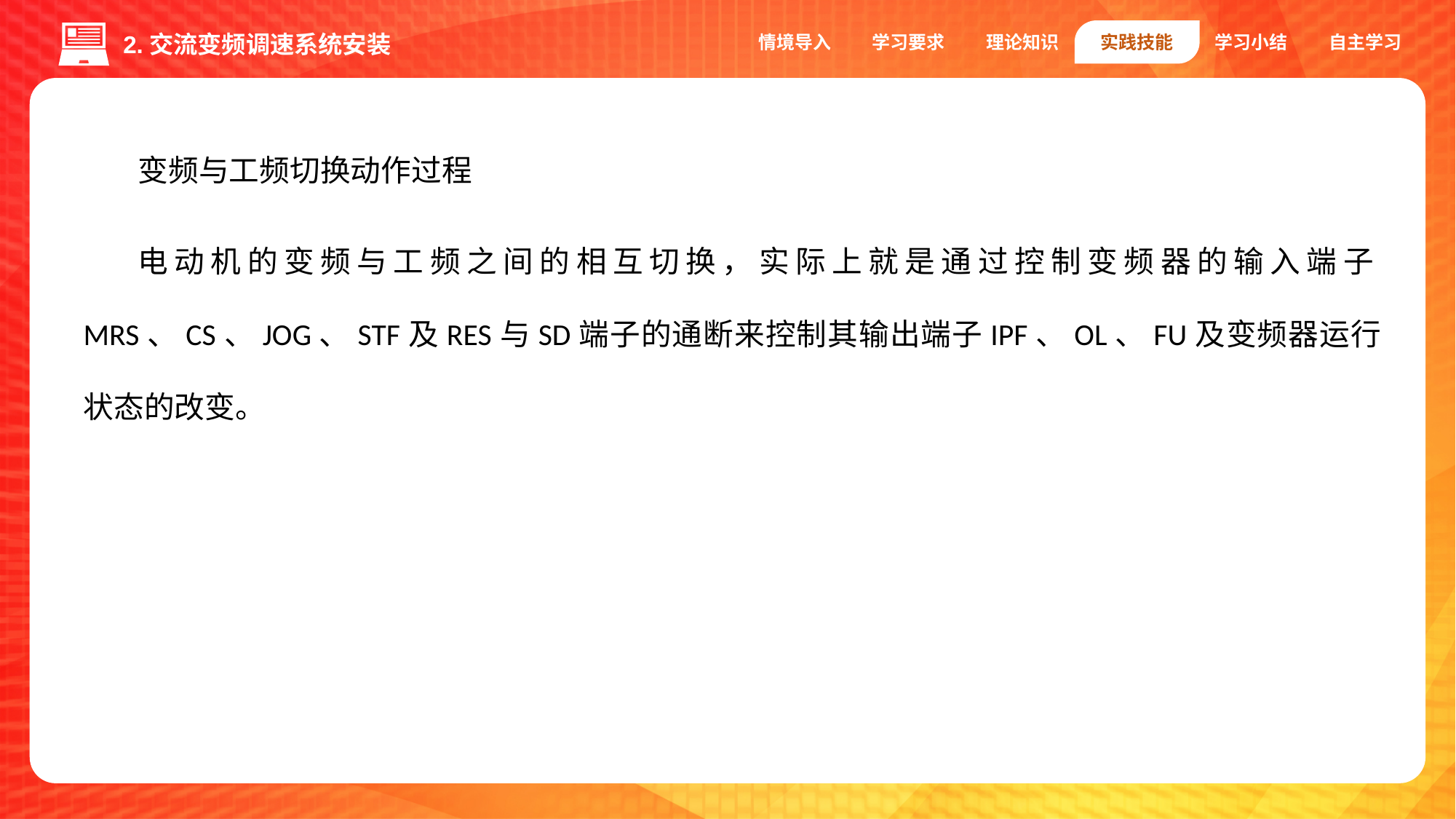

情境导入
学习要求
理论知识
实践技能
学习小结
自主学习

2.交流变频调速系统安装
变频与工频切换动作过程
电动机的变频与工频之间的相互切换，实际上就是通过控制变频器的输入端子MRS、CS、JOG、STF及RES与SD端子的通断来控制其输出端子IPF、OL、FU及变频器运行状态的改变。
1.编码器